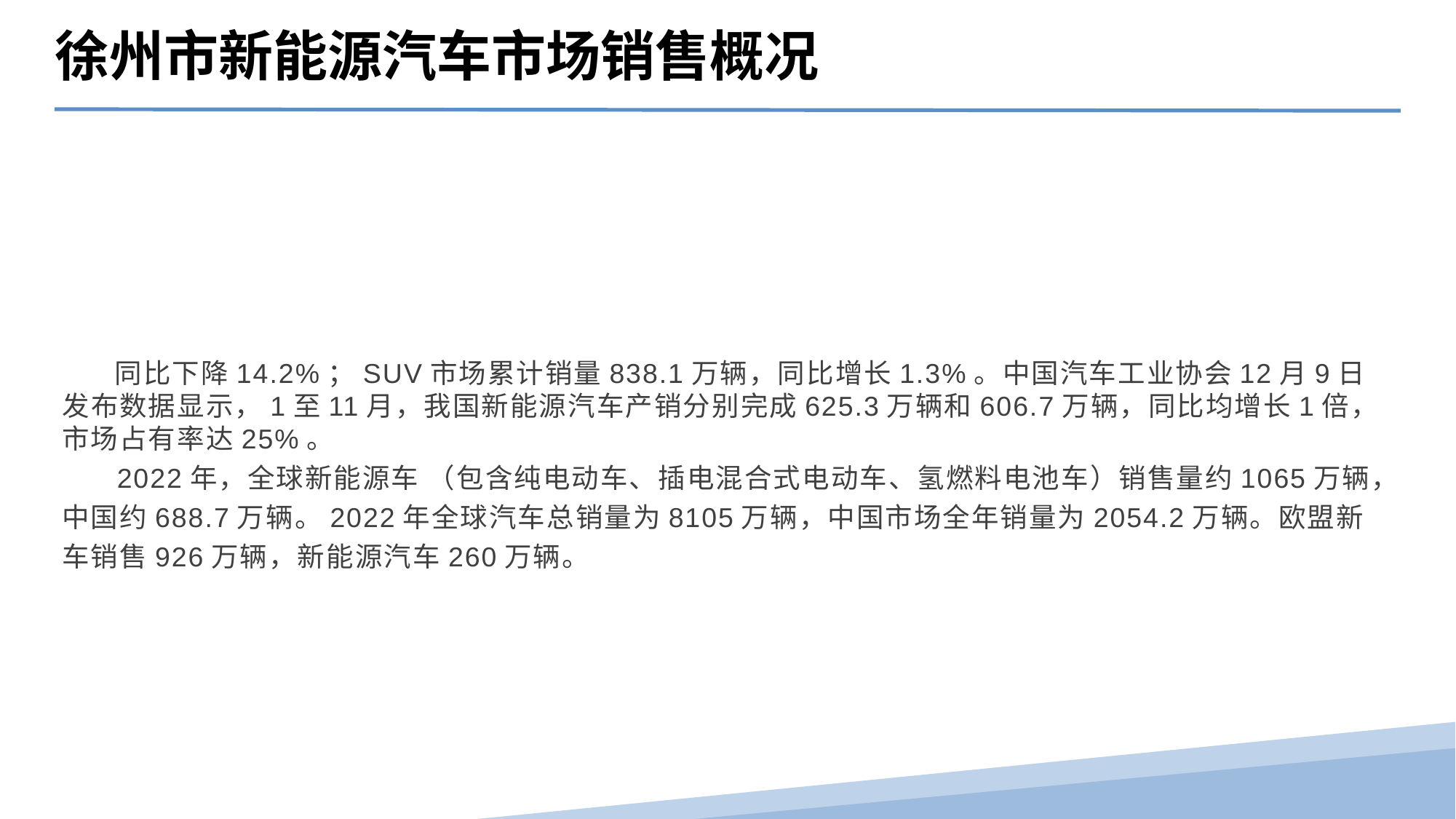

徐州市新能源汽车市场销售概况
      同比下降14.2%；SUV市场累计销量838.1万辆，同比增长1.3%。中国汽车工业协会12月9日发布数据显示，1至11月，我国新能源汽车产销分别完成625.3万辆和606.7万辆，同比均增长1倍，市场占有率达25%。
      2022年，全球新能源车 （包含纯电动车、插电混合式电动车、氢燃料电池车）销售量约1065万辆，中国约688.7万辆。2022年全球汽车总销量为8105万辆，中国市场全年销量为2054.2万辆。欧盟新车销售926万辆，新能源汽车260万辆。